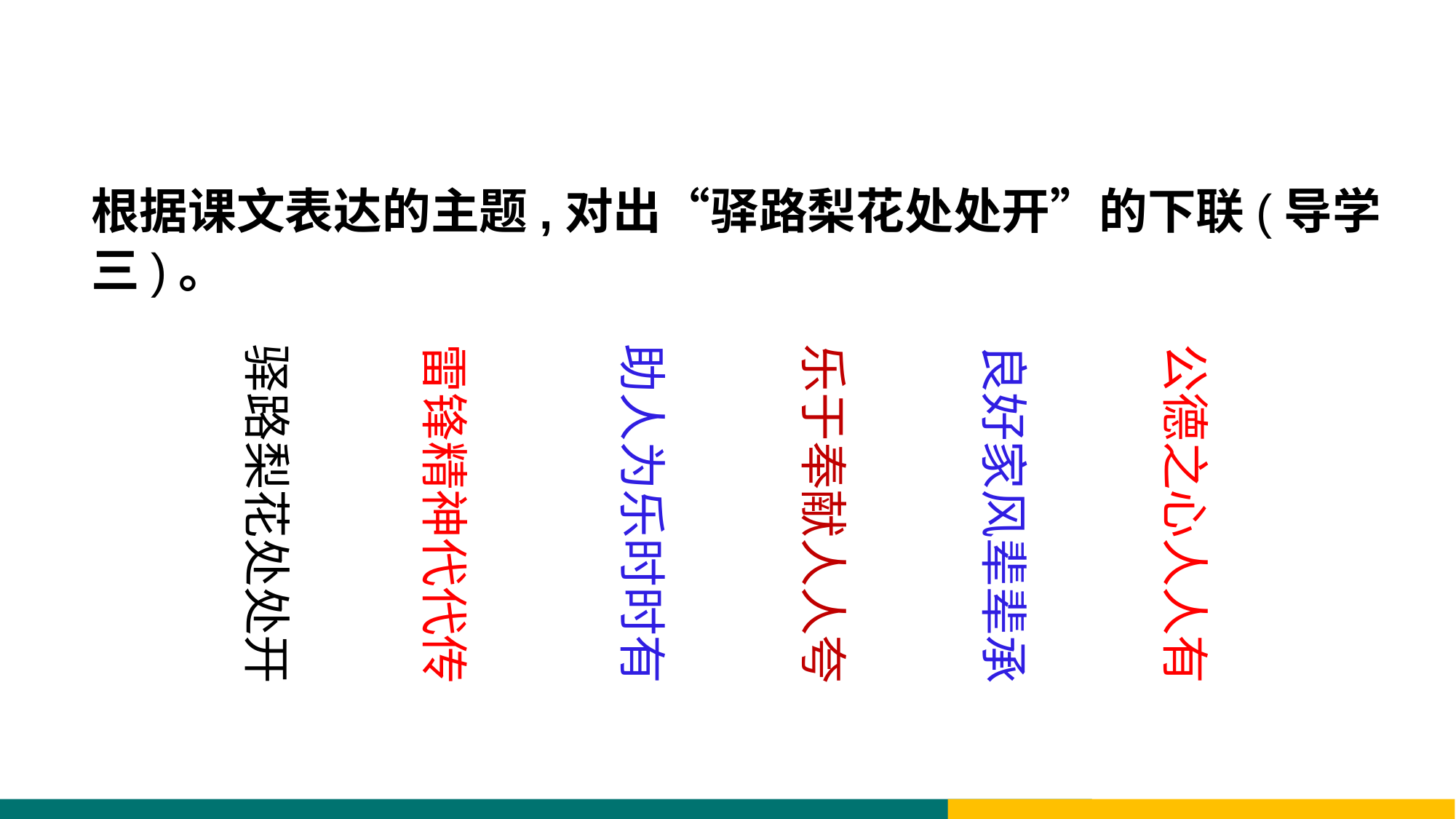

根据课文表达的主题,对出“驿路梨花处处开”的下联(导学三)。
驿路梨花处处开
雷锋精神代代传
助人为乐时时有
乐于奉献人人夸
良好家风辈辈承
公德之心人人有